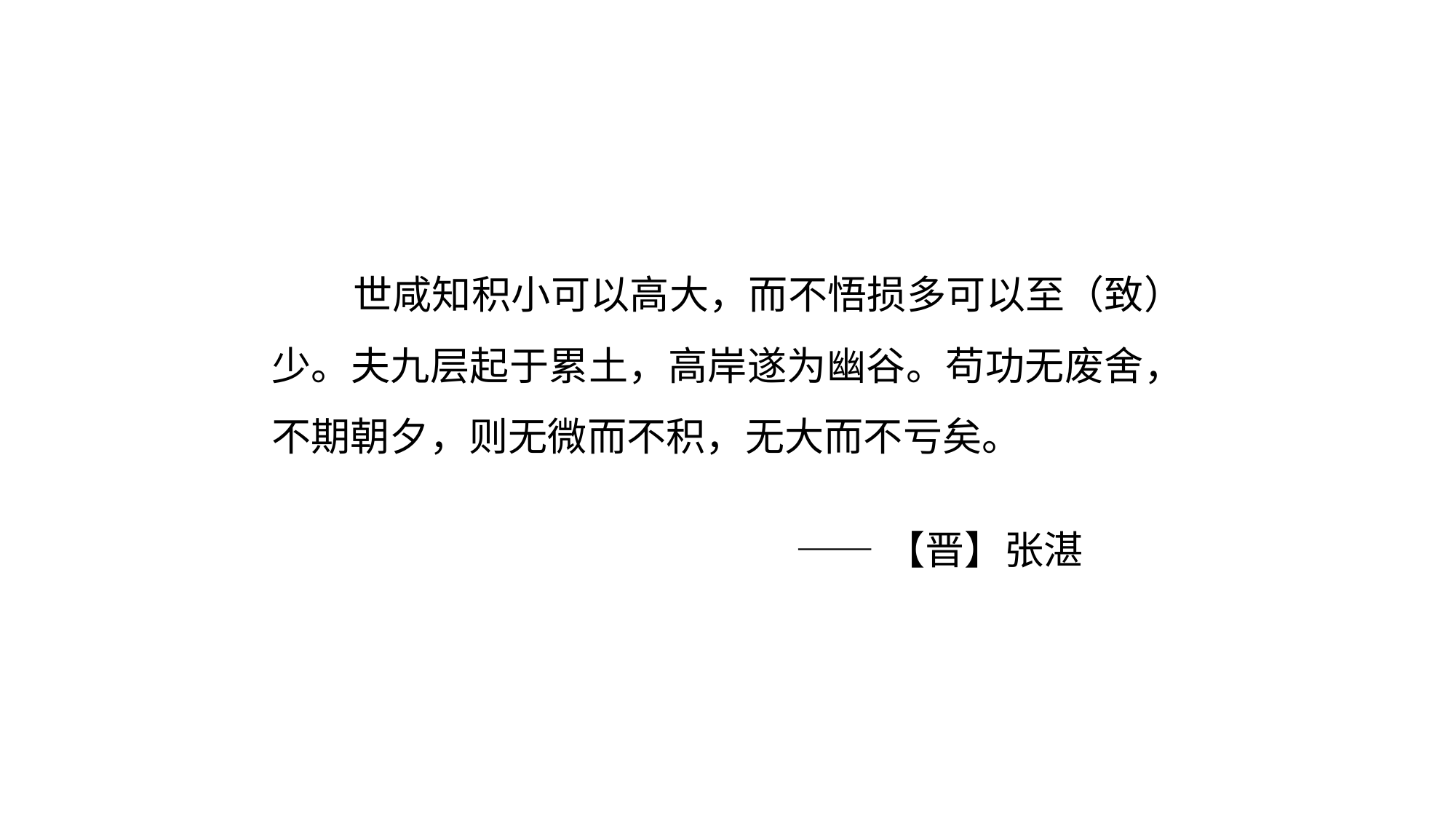

世咸知积小可以高大，而不悟损多可以至（致）少。夫九层起于累土，高岸遂为幽谷。苟功无废舍，不期朝夕，则无微而不积，无大而不亏矣。

                                                           ——【晋】张湛